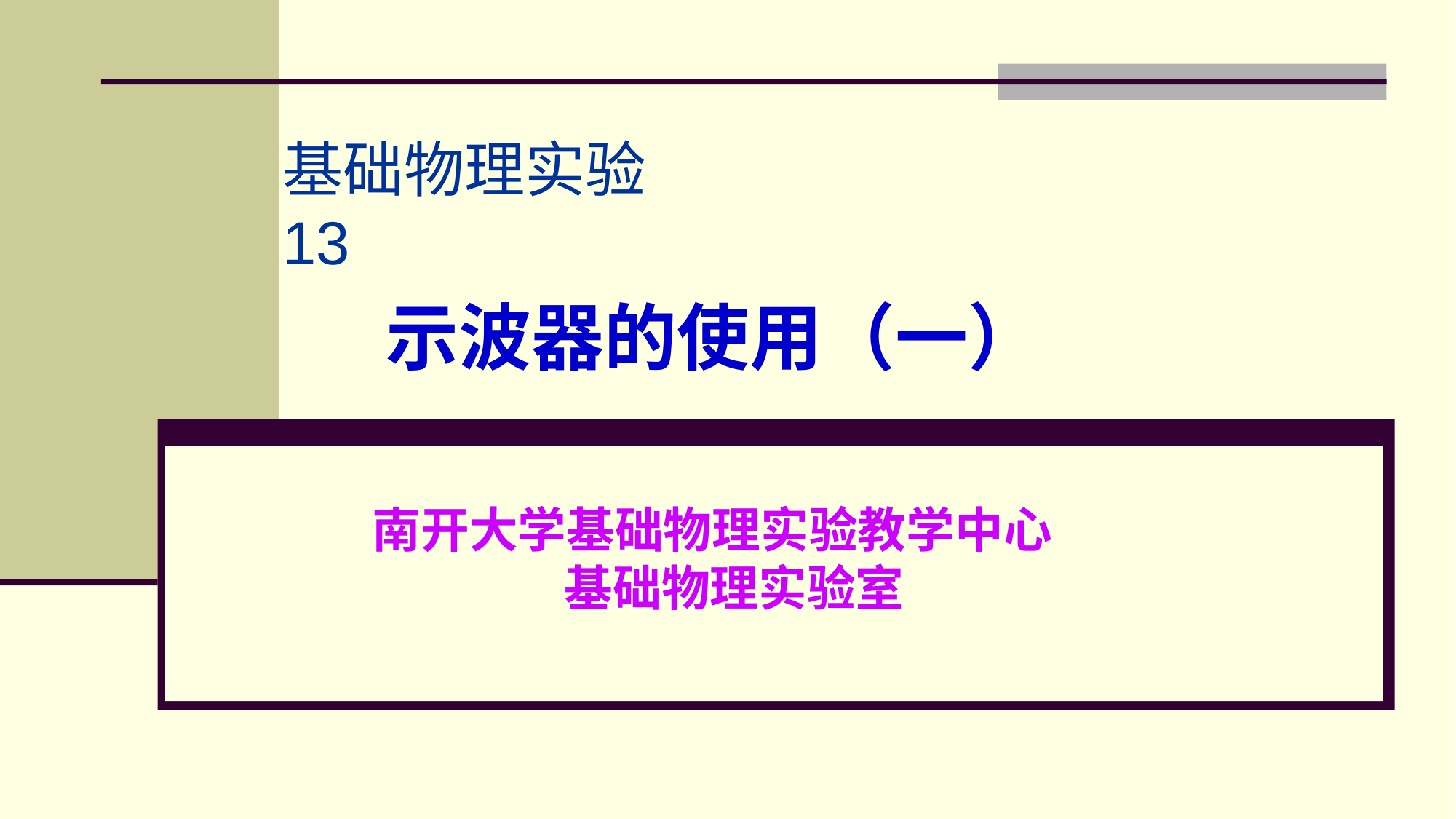

基础物理实验13
# 示波器的使用（一）
南开大学基础物理实验教学中心
    基础物理实验室